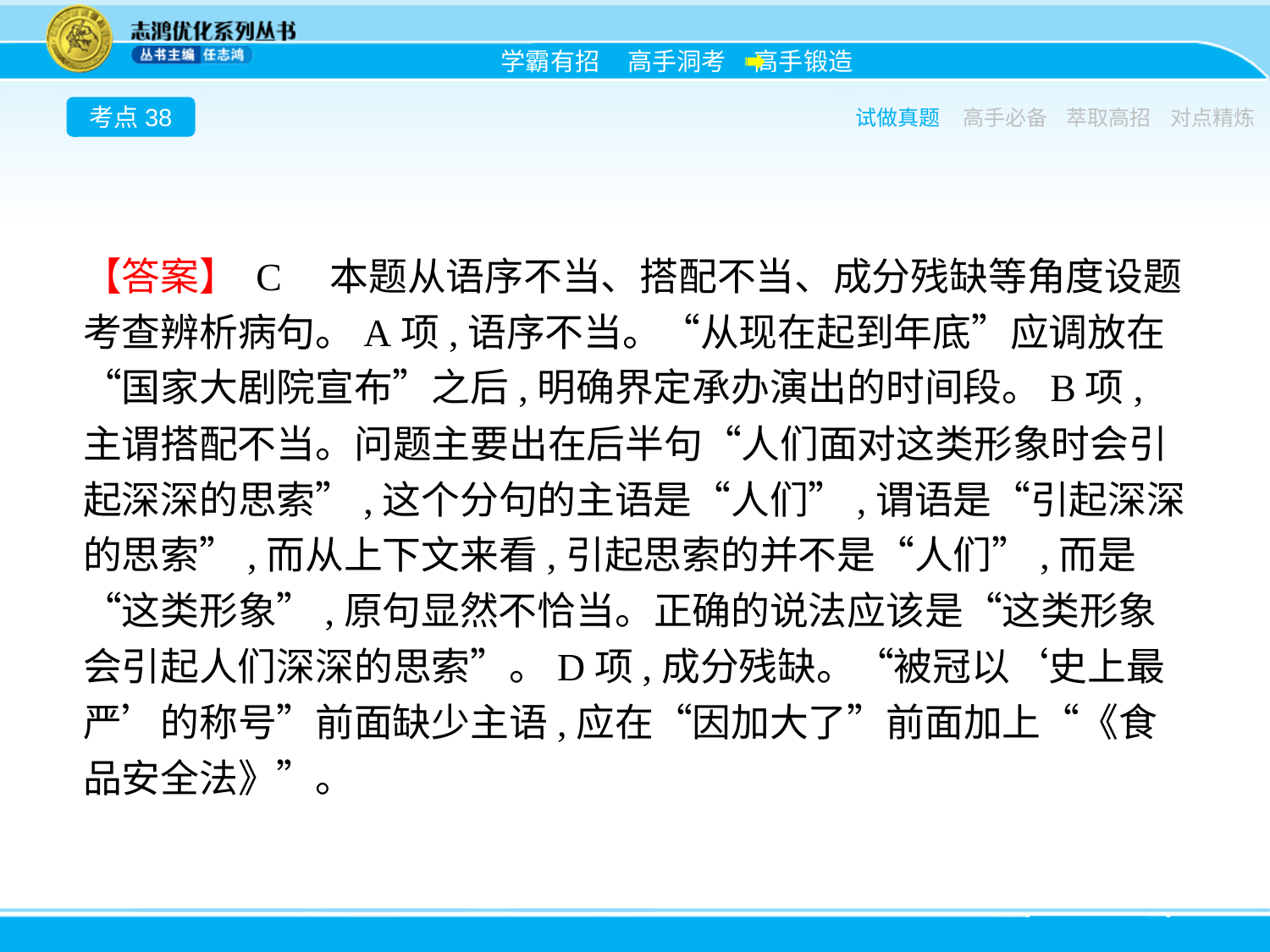

考点38
试做真题
高手必备
萃取高招
对点精炼
【答案】 C　本题从语序不当、搭配不当、成分残缺等角度设题考查辨析病句。A项,语序不当。“从现在起到年底”应调放在“国家大剧院宣布”之后,明确界定承办演出的时间段。B项,主谓搭配不当。问题主要出在后半句“人们面对这类形象时会引起深深的思索”,这个分句的主语是“人们”,谓语是“引起深深的思索”,而从上下文来看,引起思索的并不是“人们”,而是“这类形象”,原句显然不恰当。正确的说法应该是“这类形象会引起人们深深的思索”。D项,成分残缺。“被冠以‘史上最严’的称号”前面缺少主语,应在“因加大了”前面加上“《食品安全法》”。